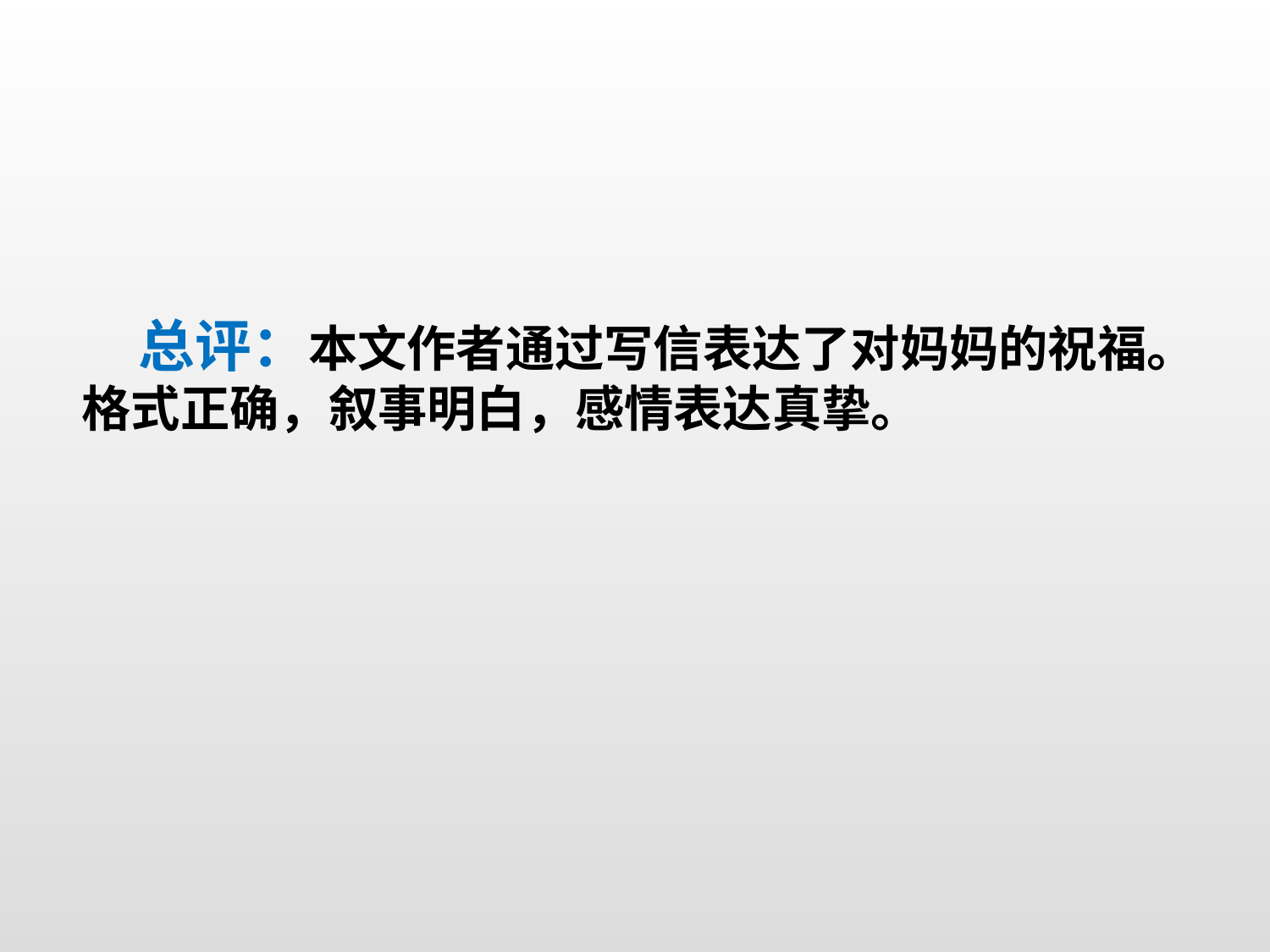

总评：本文作者通过写信表达了对妈妈的祝福。格式正确，叙事明白，感情表达真挚。